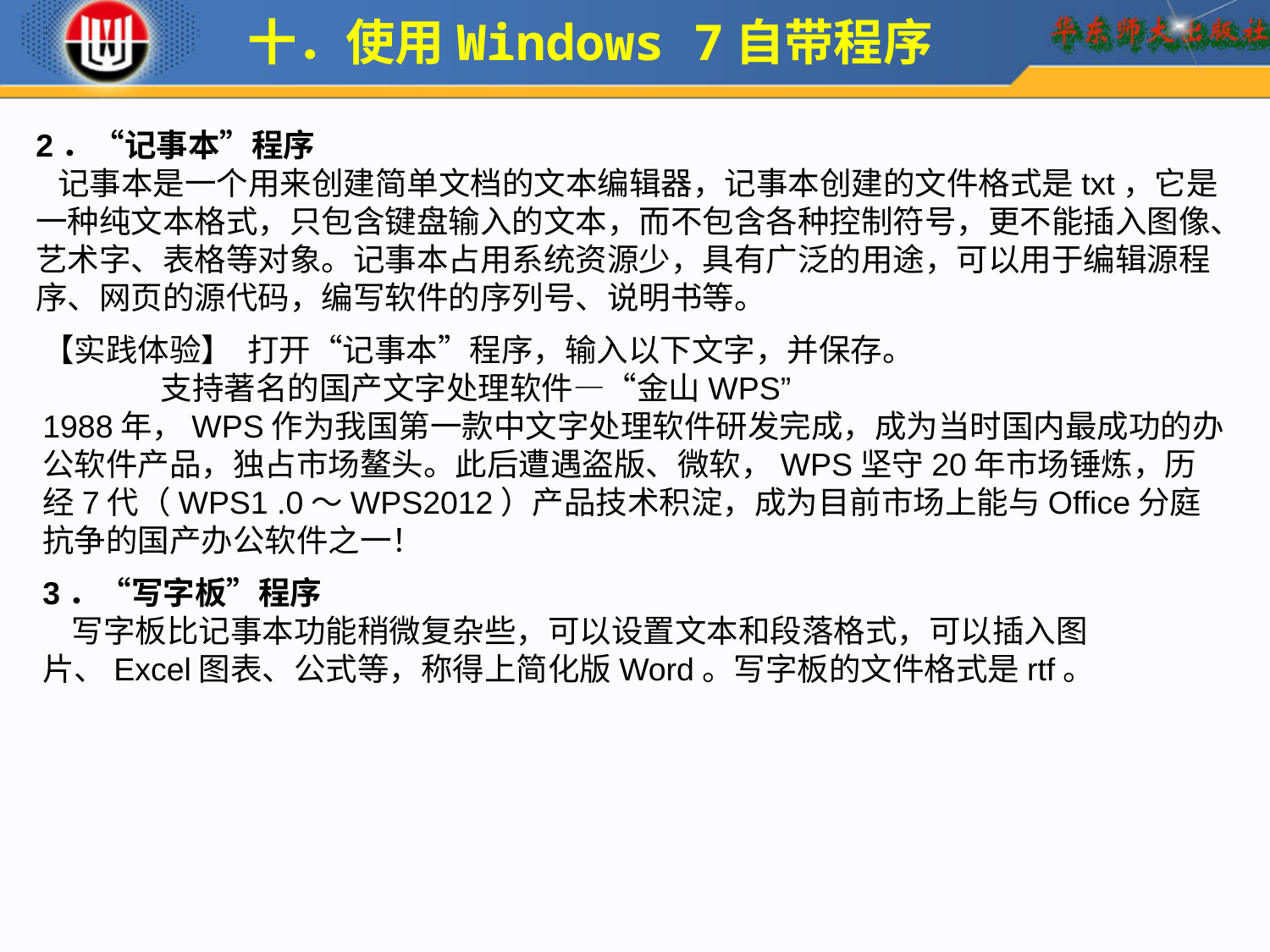

十．使用Windows 7自带程序
2．“记事本”程序
  记事本是一个用来创建简单文档的文本编辑器，记事本创建的文件格式是txt，它是一种纯文本格式，只包含键盘输入的文本，而不包含各种控制符号，更不能插入图像、艺术字、表格等对象。记事本占用系统资源少，具有广泛的用途，可以用于编辑源程序、网页的源代码，编写软件的序列号、说明书等。
【实践体验】  打开“记事本”程序，输入以下文字，并保存。
　            支持著名的国产文字处理软件—“金山WPS”
1988年，WPS作为我国第一款中文字处理软件研发完成，成为当时国内最成功的办公软件产品，独占市场鳌头。此后遭遇盗版、微软，WPS坚守20年市场锤炼，历经7代（WPS1 .0～WPS2012）产品技术积淀，成为目前市场上能与Office分庭抗争的国产办公软件之一！
3．“写字板”程序
   写字板比记事本功能稍微复杂些，可以设置文本和段落格式，可以插入图片、Excel图表、公式等，称得上简化版Word。写字板的文件格式是rtf。